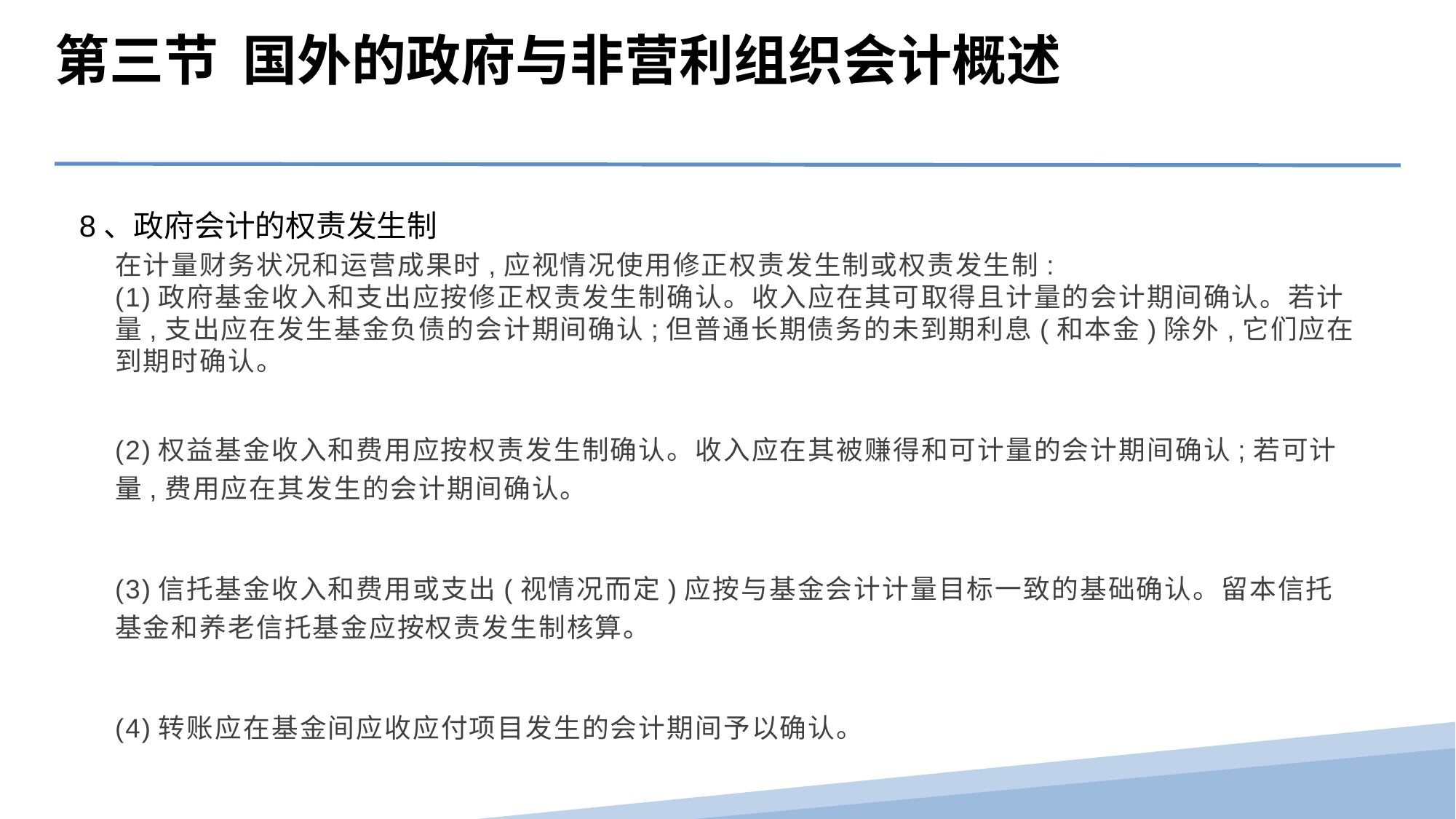

第三节  国外的政府与非营利组织会计概述
8、政府会计的权责发生制
在计量财务状况和运营成果时,应视情况使用修正权责发生制或权责发生制:
(1)政府基金收入和支出应按修正权责发生制确认。收入应在其可取得且计量的会计期间确认。若计量,支出应在发生基金负债的会计期间确认;但普通长期债务的未到期利息(和本金)除外,它们应在到期时确认。

(2)权益基金收入和费用应按权责发生制确认。收入应在其被赚得和可计量的会计期间确认;若可计量,费用应在其发生的会计期间确认。

(3)信托基金收入和费用或支出(视情况而定)应按与基金会计计量目标一致的基础确认。留本信托基金和养老信托基金应按权责发生制核算。

(4)转账应在基金间应收应付项目发生的会计期间予以确认。